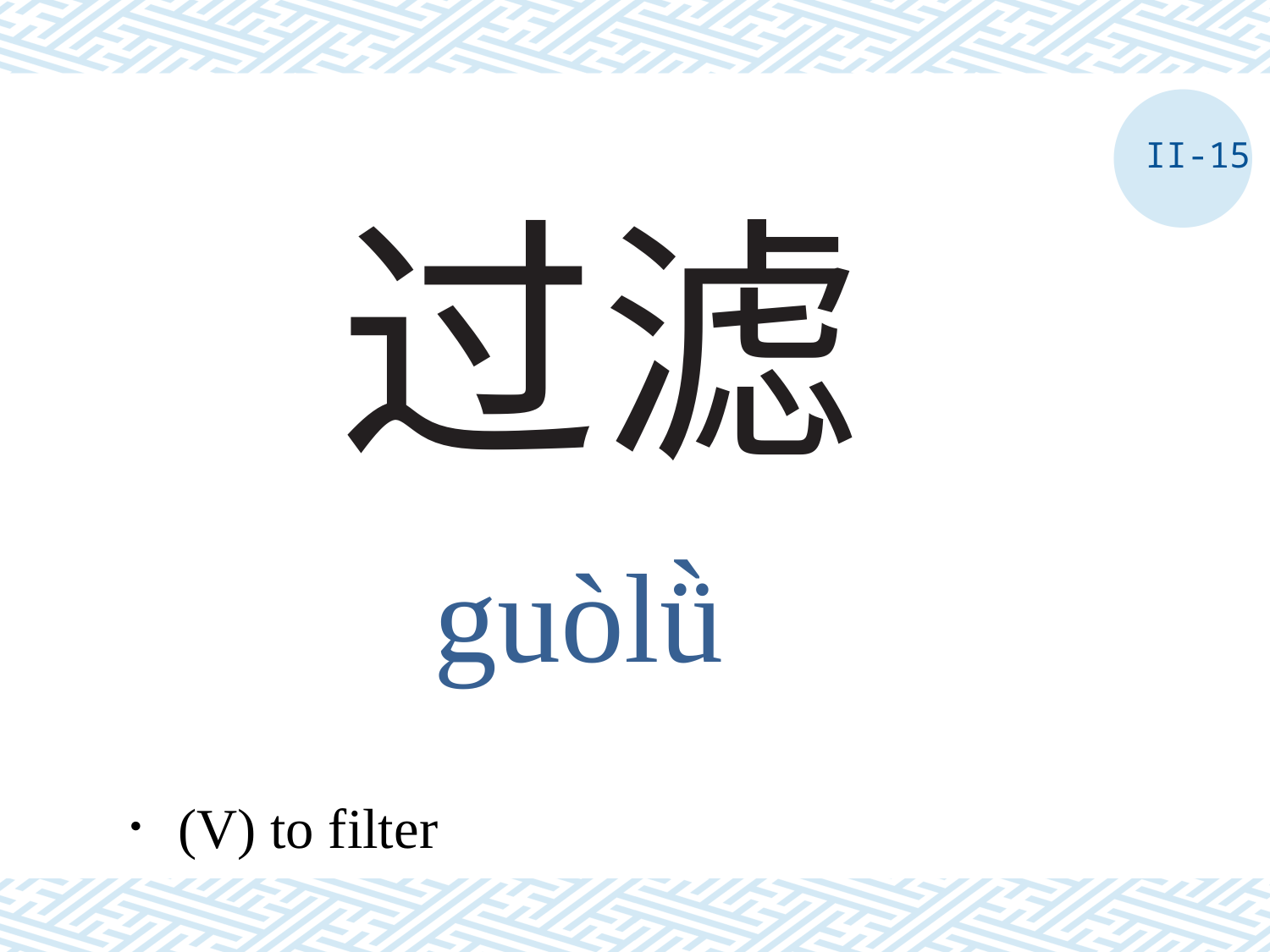

II-15

# 过滤
guòlǜ
．(V) to filter